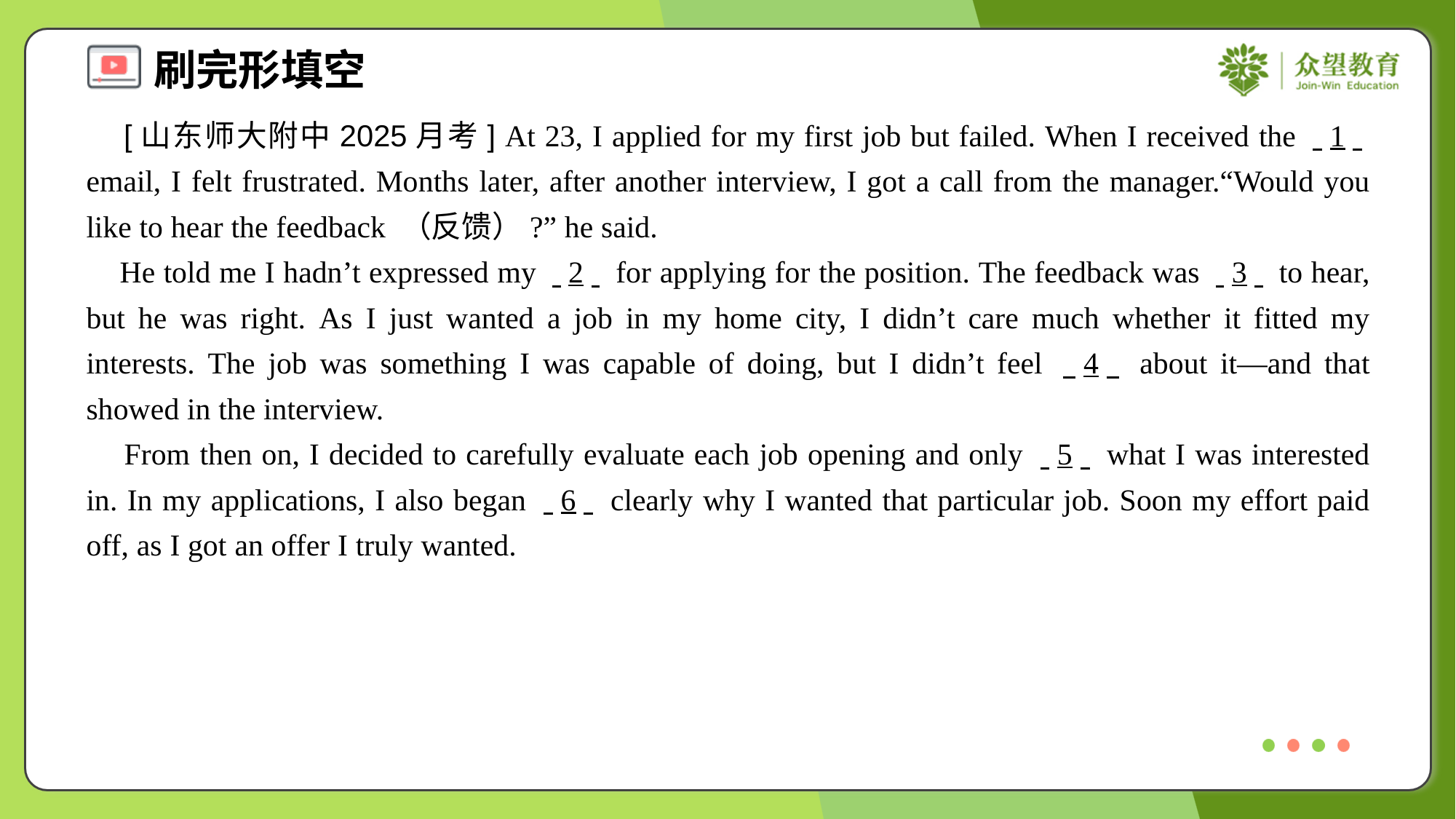

[山东师大附中2025月考] At 23, I applied for my first job but failed. When I received the . .1. . email, I felt frustrated. Months later, after another interview, I got a call from the manager.“Would you like to hear the feedback （反馈）?” he said.
    He told me I hadn’t expressed my . .2. . for applying for the position. The feedback was . .3. . to hear, but he was right. As I just wanted a job in my home city, I didn’t care much whether it fitted my interests. The job was something I was capable of doing, but I didn’t feel . .4. . about it—and that showed in the interview.
    From then on, I decided to carefully evaluate each job opening and only . .5. . what I was interested in. In my applications, I also began . .6. . clearly why I wanted that particular job. Soon my effort paid off, as I got an offer I truly wanted.